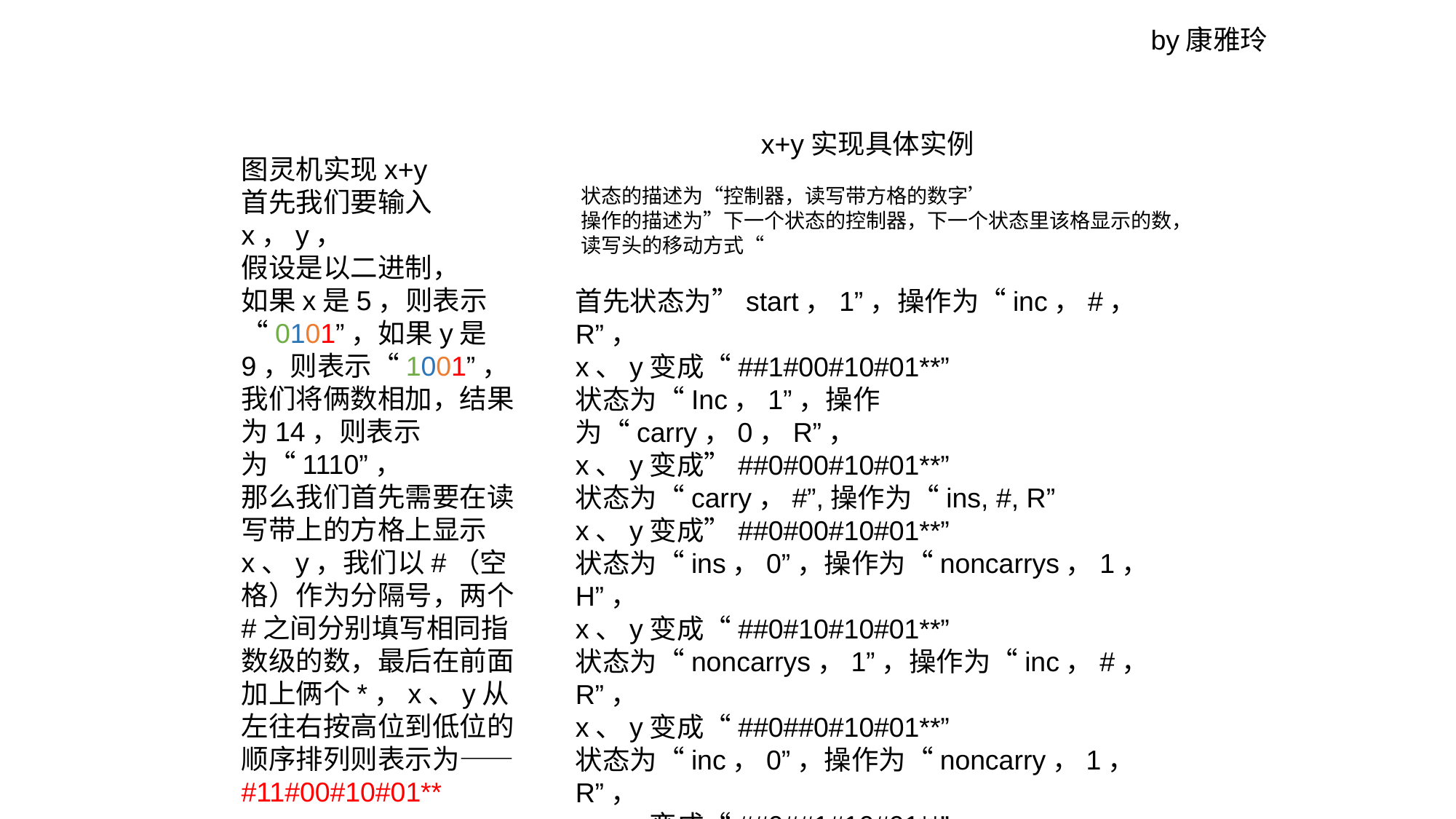

by康雅玲
x+y实现具体实例
图灵机实现x+y
首先我们要输入x，y，
假设是以二进制，
如果x是5，则表示“0101”，如果y是9，则表示“1001”，我们将俩数相加，结果为14，则表示为“1110”，
那么我们首先需要在读写带上的方格上显示x、y，我们以#（空格）作为分隔号，两个#之间分别填写相同指数级的数，最后在前面加上俩个*，x、y从左往右按高位到低位的顺序排列则表示为—— #11#00#10#01**
状态的描述为“控制器，读写带方格的数字’
操作的描述为”下一个状态的控制器，下一个状态里该格显示的数，读写头的移动方式“
首先状态为”start，1”，操作为“inc，#，R”，
x、y变成“##1#00#10#01**”
状态为“Inc，1”，操作为“carry，0，R”，
x、y变成”##0#00#10#01**”
状态为“carry，#”,操作为“ins, #, R”
x、y变成”##0#00#10#01**”
状态为“ins，0”，操作为“noncarrys，1，H”，
x、y变成“##0#10#10#01**”
状态为“noncarrys，1”，操作为“inc，#， R”，
x、y变成“##0##0#10#01**”
状态为“inc，0”，操作为“noncarry，1，R”，
x、y变成“##0##1#10#01**”